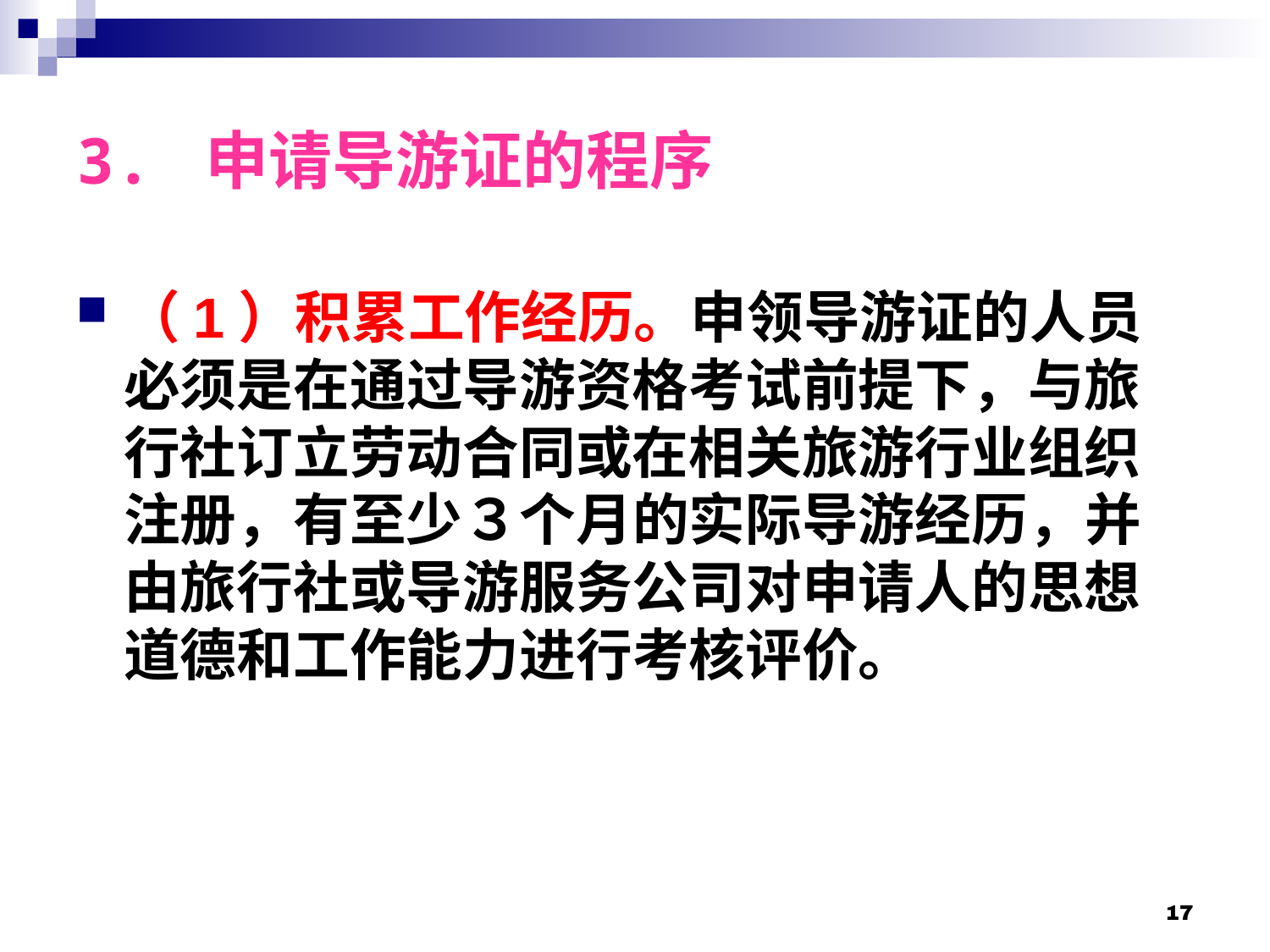

# 3. 申请导游证的程序
（1）积累工作经历。申领导游证的人员必须是在通过导游资格考试前提下，与旅行社订立劳动合同或在相关旅游行业组织注册，有至少３个月的实际导游经历，并由旅行社或导游服务公司对申请人的思想道德和工作能力进行考核评价。
17